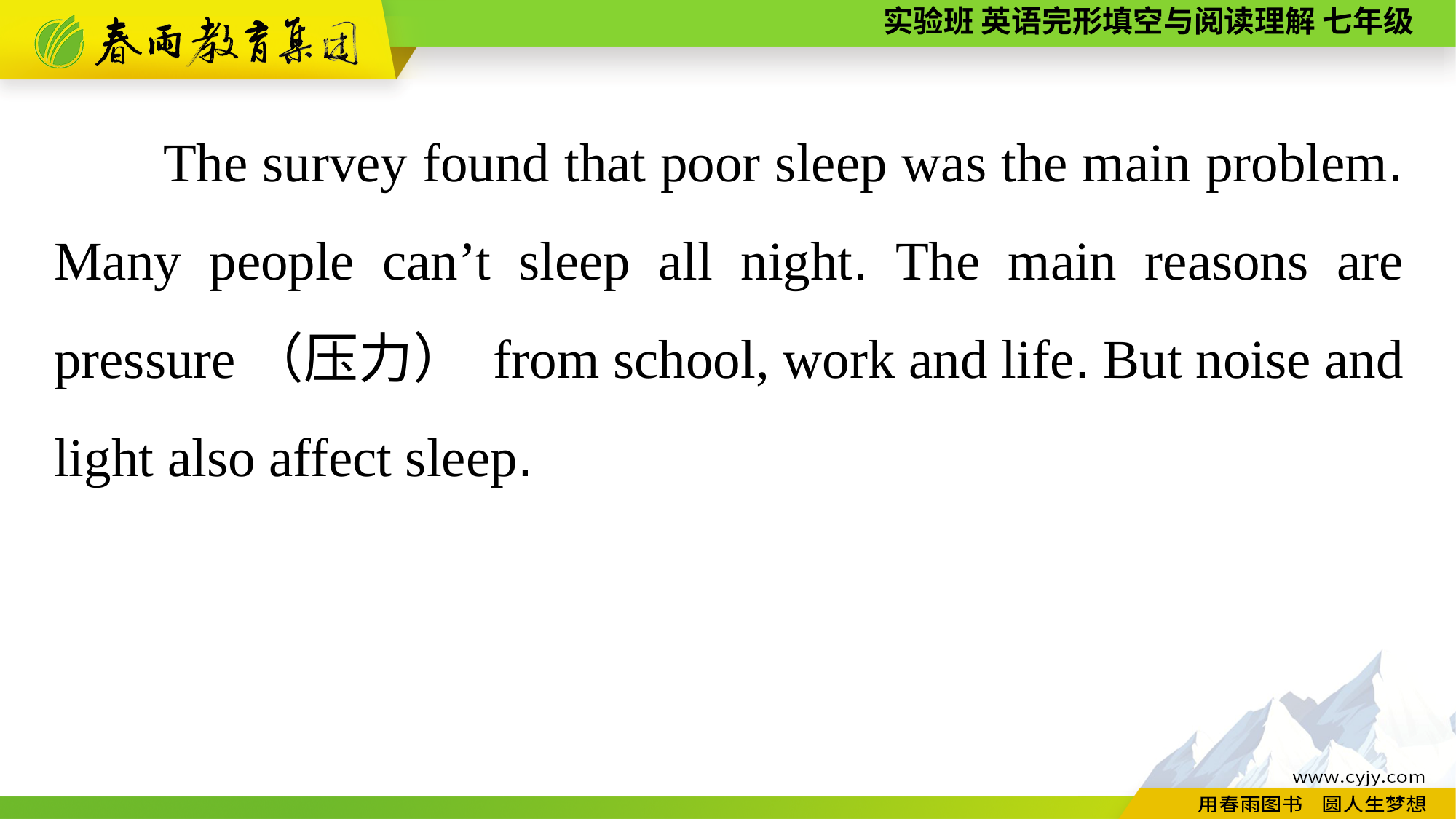

The survey found that poor sleep was the main problem. Many people can’t sleep all night. The main reasons are pressure（压力） from school, work and life. But noise and light also affect sleep.